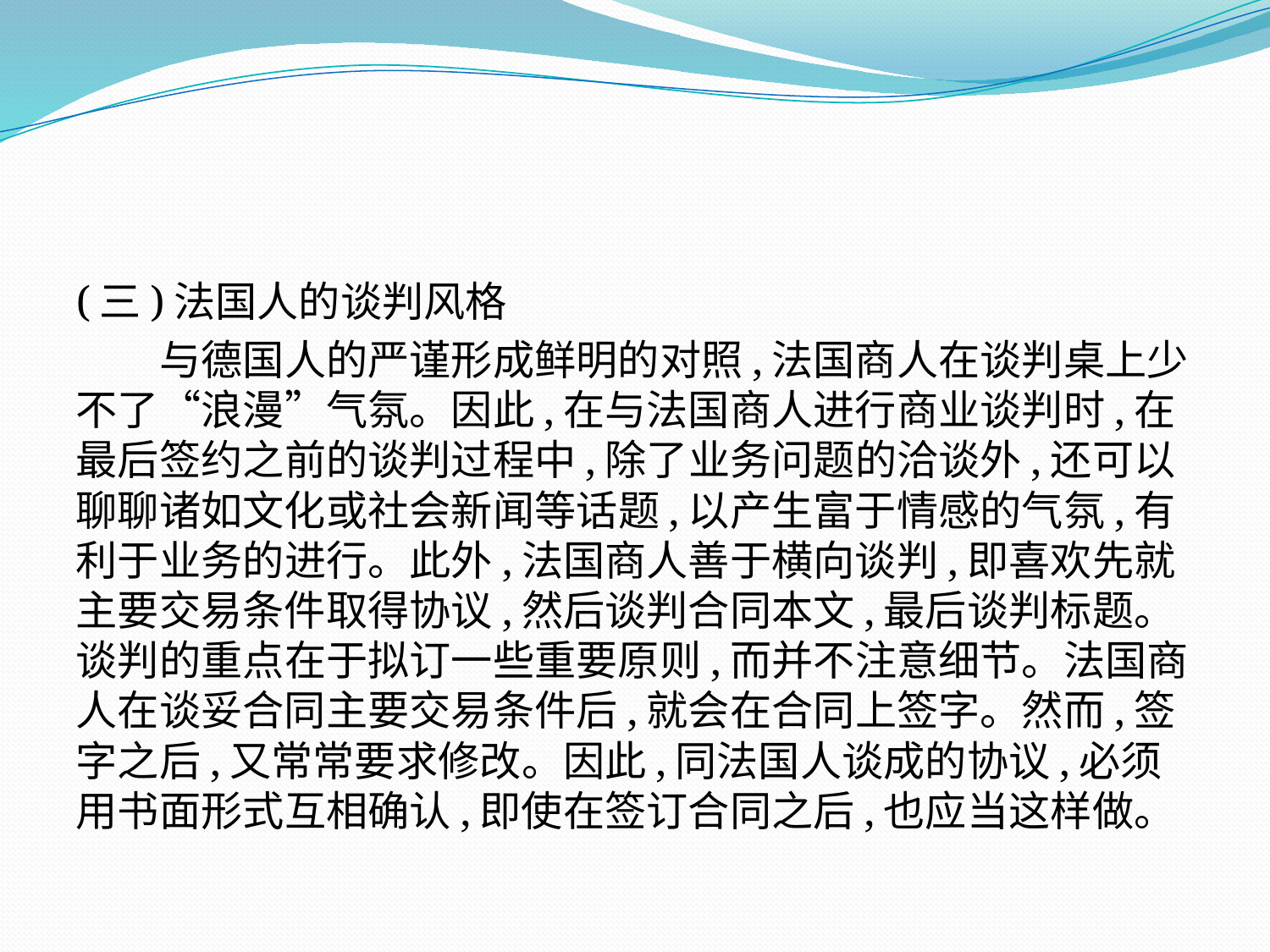

#
(三)法国人的谈判风格
　　与德国人的严谨形成鲜明的对照,法国商人在谈判桌上少不了“浪漫”气氛。因此,在与法国商人进行商业谈判时,在最后签约之前的谈判过程中,除了业务问题的洽谈外,还可以聊聊诸如文化或社会新闻等话题,以产生富于情感的气氛,有利于业务的进行。此外,法国商人善于横向谈判,即喜欢先就主要交易条件取得协议,然后谈判合同本文,最后谈判标题。谈判的重点在于拟订一些重要原则,而并不注意细节。法国商人在谈妥合同主要交易条件后,就会在合同上签字。然而,签字之后,又常常要求修改。因此,同法国人谈成的协议,必须用书面形式互相确认,即使在签订合同之后,也应当这样做。